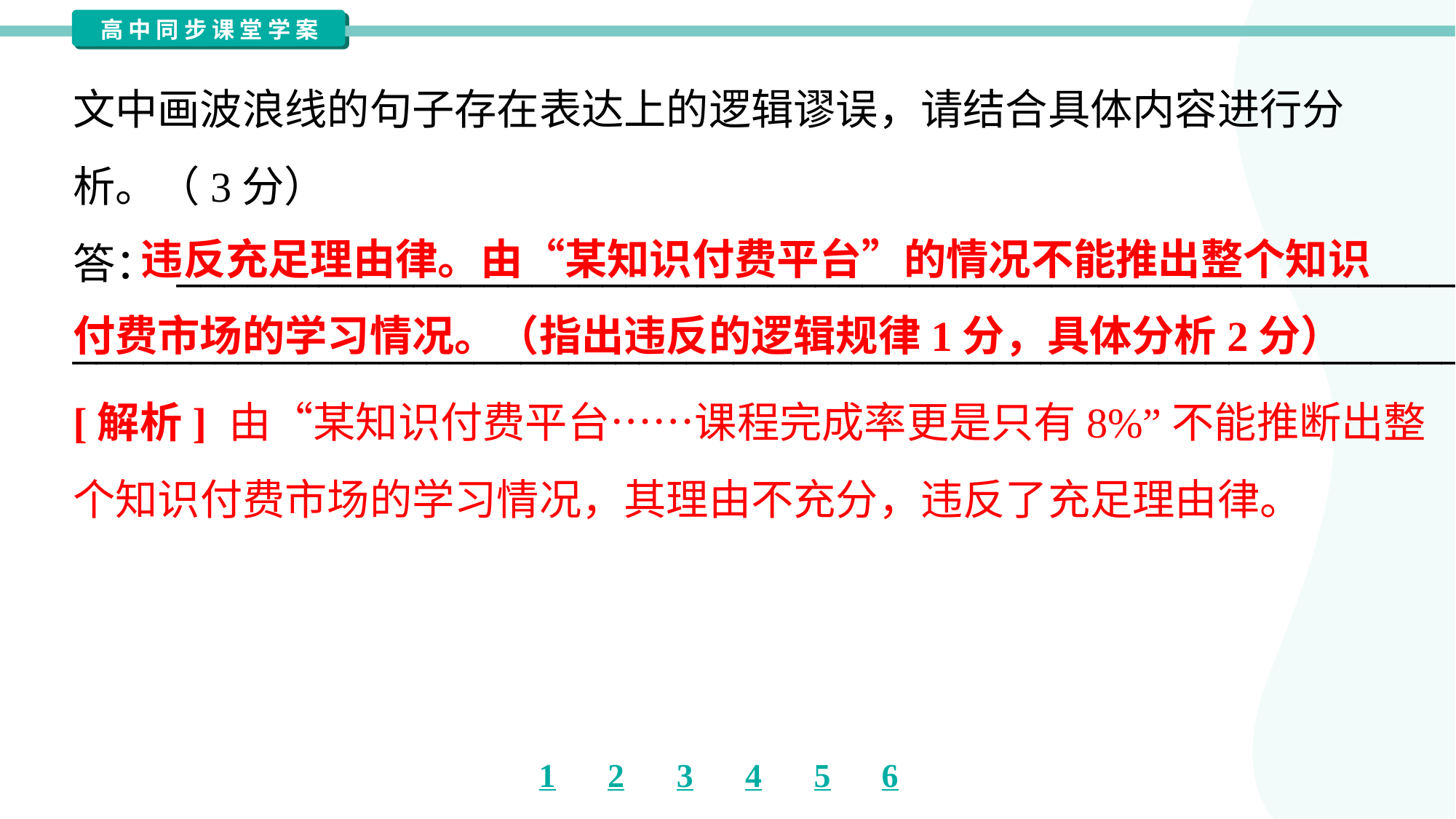

文中画波浪线的句子存在表达上的逻辑谬误，请结合具体内容进行分
析。（3分）
答： ________________________________________________________
_____________________________________________________________
      违反充足理由律。由“某知识付费平台”的情况不能推出整个知识付费市场的学习情况。（指出违反的逻辑规律1分，具体分析2分）
[解析] 由“某知识付费平台……课程完成率更是只有8%”不能推断出整
个知识付费市场的学习情况，其理由不充分，违反了充足理由律。